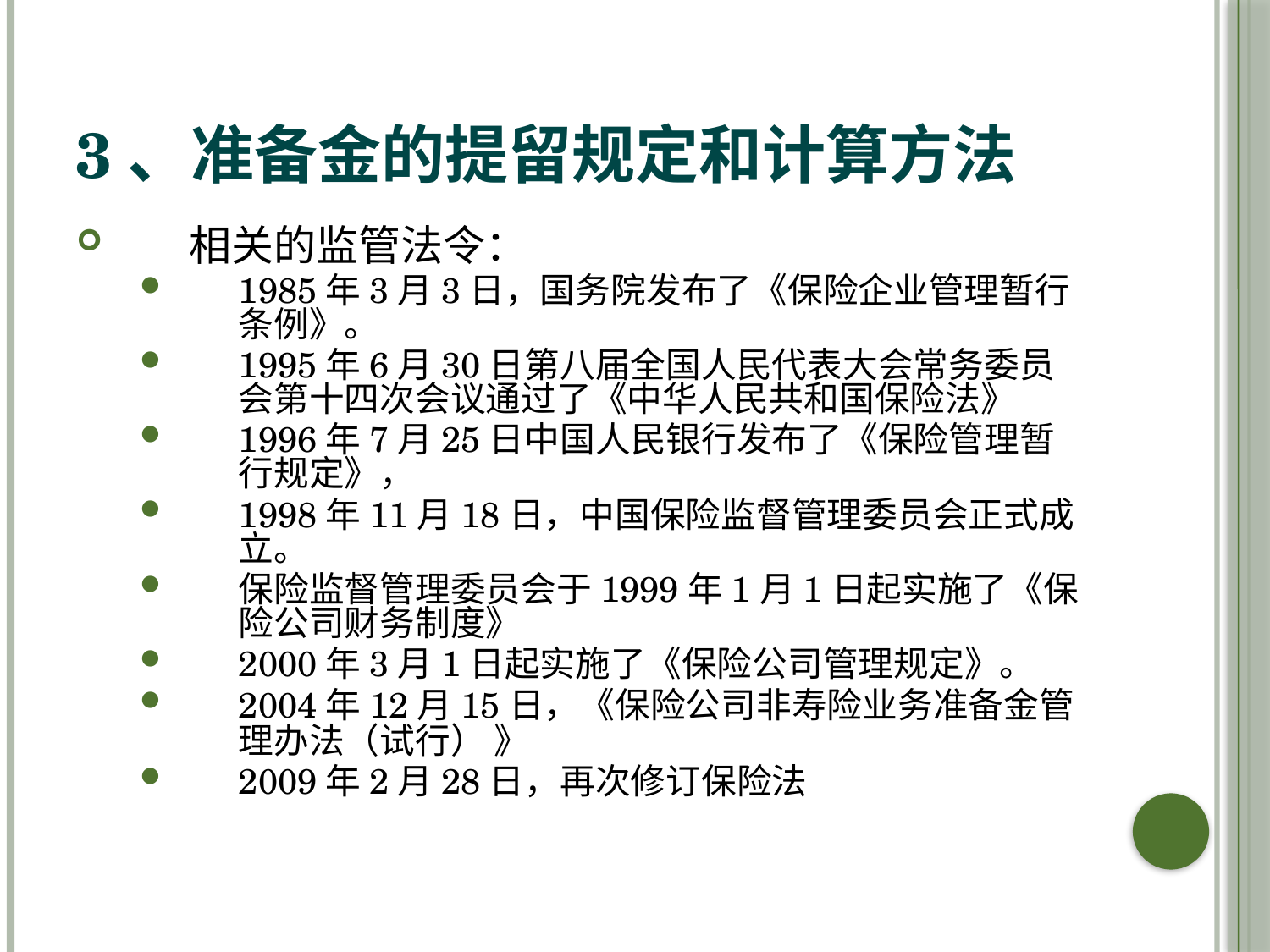

# 3、准备金的提留规定和计算方法
相关的监管法令：
1985年3月3日，国务院发布了《保险企业管理暂行条例》。
1995年6月30日第八届全国人民代表大会常务委员会第十四次会议通过了《中华人民共和国保险法》
1996年7月25日中国人民银行发布了《保险管理暂行规定》，
1998年11月18日，中国保险监督管理委员会正式成立。
保险监督管理委员会于1999年1月1日起实施了《保险公司财务制度》
2000年3月1日起实施了《保险公司管理规定》。
2004年12月15日，《保险公司非寿险业务准备金管理办法（试行） 》
2009年2月28日，再次修订保险法